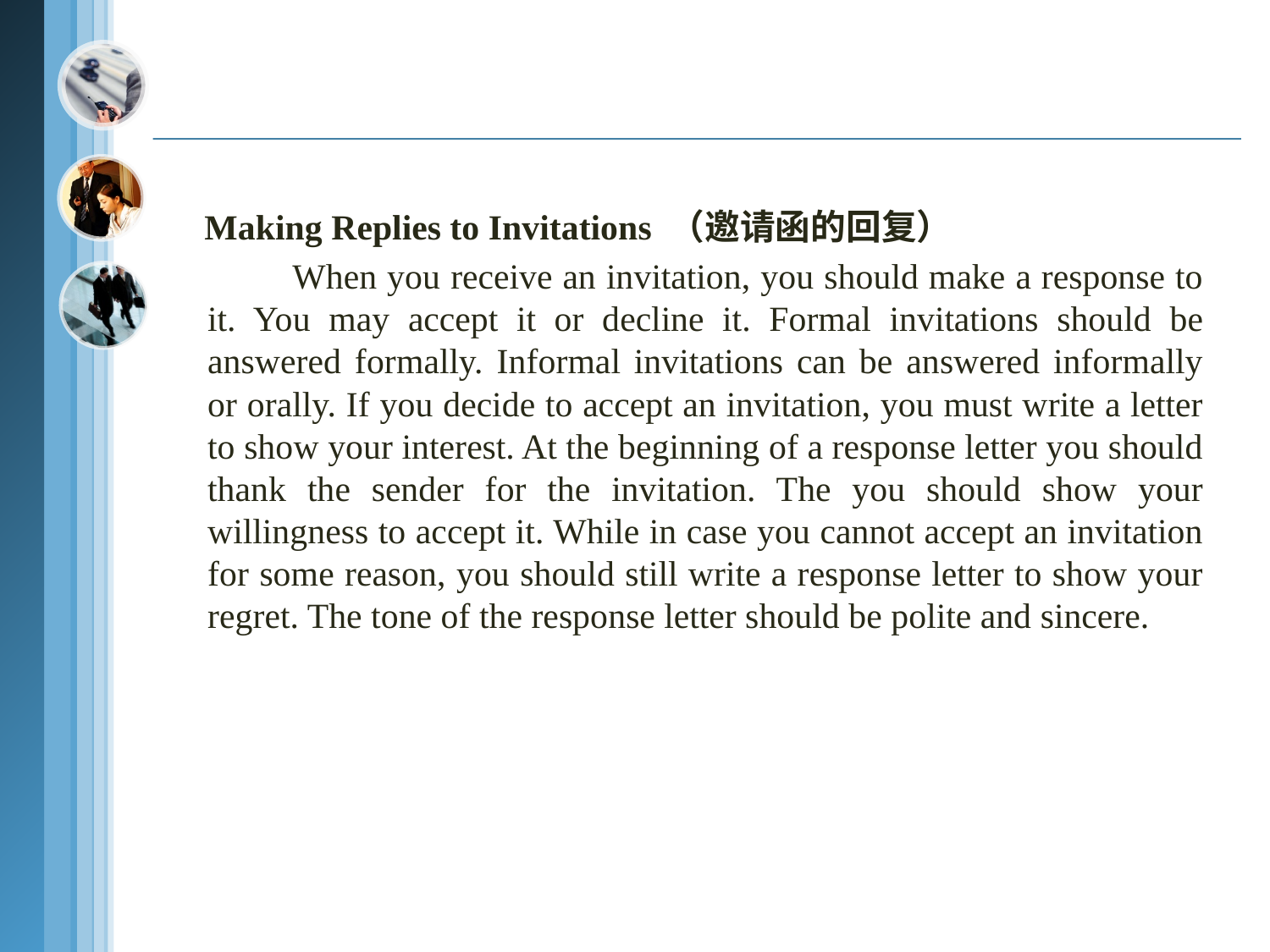

Making Replies to Invitations （邀请函的回复）
             When you receive an invitation, you should make a response to it. You may accept it or decline it. Formal invitations should be answered formally. Informal invitations can be answered informally or orally. If you decide to accept an invitation, you must write a letter to show your interest. At the beginning of a response letter you should thank the sender for the invitation. The you should show your willingness to accept it. While in case you cannot accept an invitation for some reason, you should still write a response letter to show your regret. The tone of the response letter should be polite and sincere.